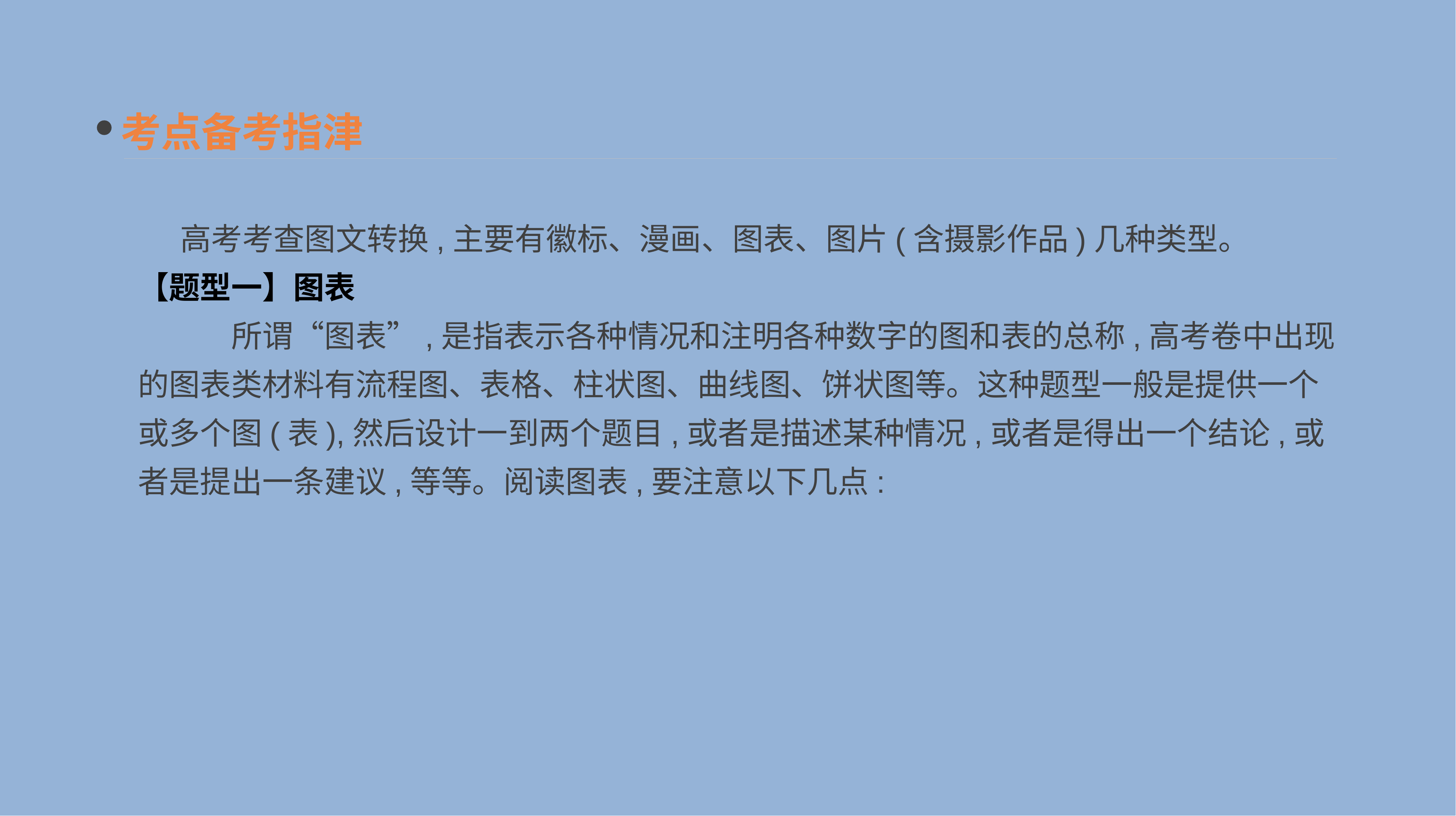

考点备考指津

     高考考查图文转换,主要有徽标、漫画、图表、图片(含摄影作品)几种类型。
【题型一】图表
　　　所谓“图表”,是指表示各种情况和注明各种数字的图和表的总称,高考卷中出现的图表类材料有流程图、表格、柱状图、曲线图、饼状图等。这种题型一般是提供一个或多个图(表),然后设计一到两个题目,或者是描述某种情况,或者是得出一个结论,或者是提出一条建议,等等。阅读图表,要注意以下几点: